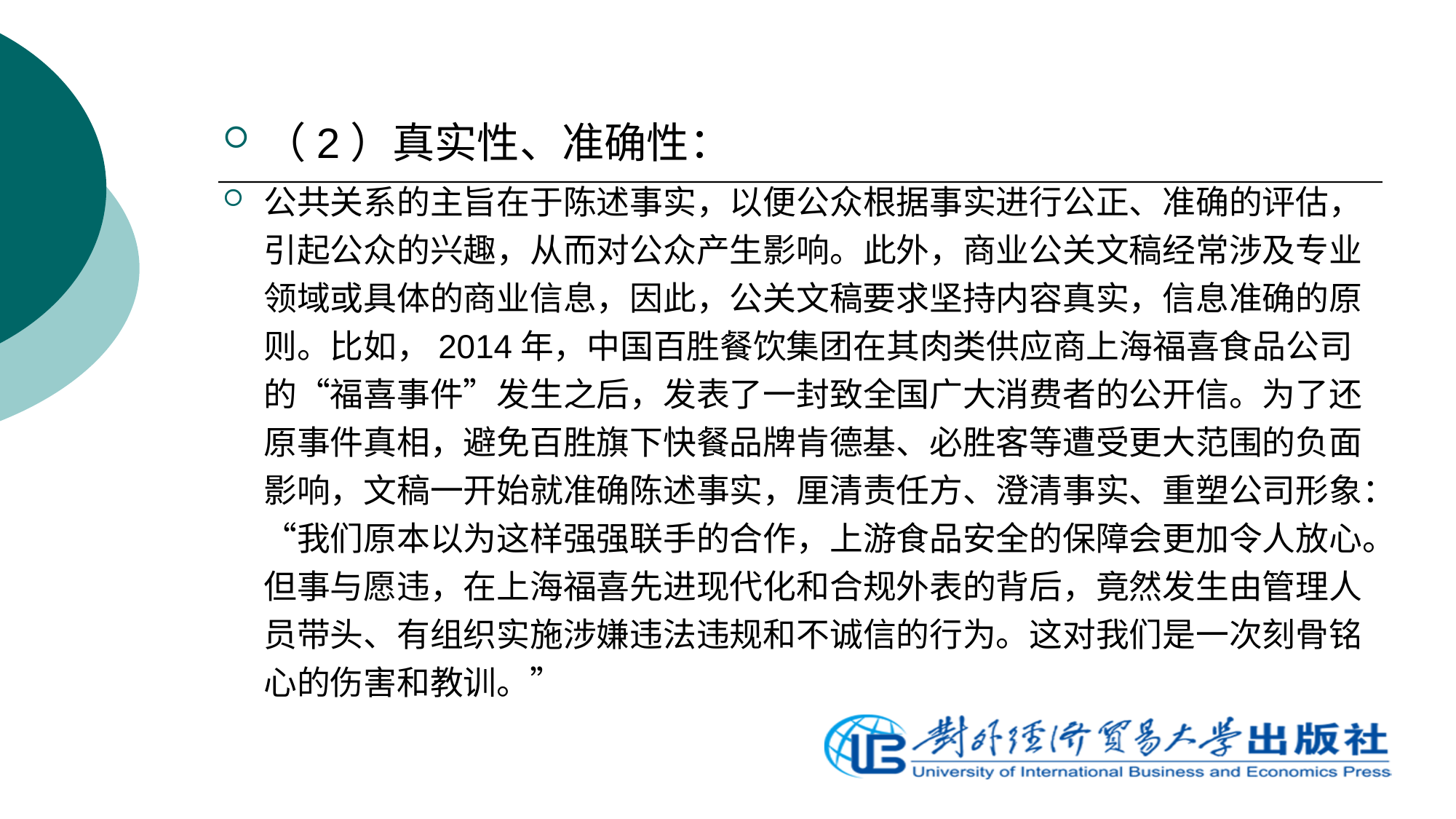

（2）真实性、准确性：
公共关系的主旨在于陈述事实，以便公众根据事实进行公正、准确的评估，引起公众的兴趣，从而对公众产生影响。此外，商业公关文稿经常涉及专业领域或具体的商业信息，因此，公关文稿要求坚持内容真实，信息准确的原则。比如，2014年，中国百胜餐饮集团在其肉类供应商上海福喜食品公司的“福喜事件”发生之后，发表了一封致全国广大消费者的公开信。为了还原事件真相，避免百胜旗下快餐品牌肯德基、必胜客等遭受更大范围的负面影响，文稿一开始就准确陈述事实，厘清责任方、澄清事实、重塑公司形象：“我们原本以为这样强强联手的合作，上游食品安全的保障会更加令人放心。但事与愿违，在上海福喜先进现代化和合规外表的背后，竟然发生由管理人员带头、有组织实施涉嫌违法违规和不诚信的行为。这对我们是一次刻骨铭心的伤害和教训。”